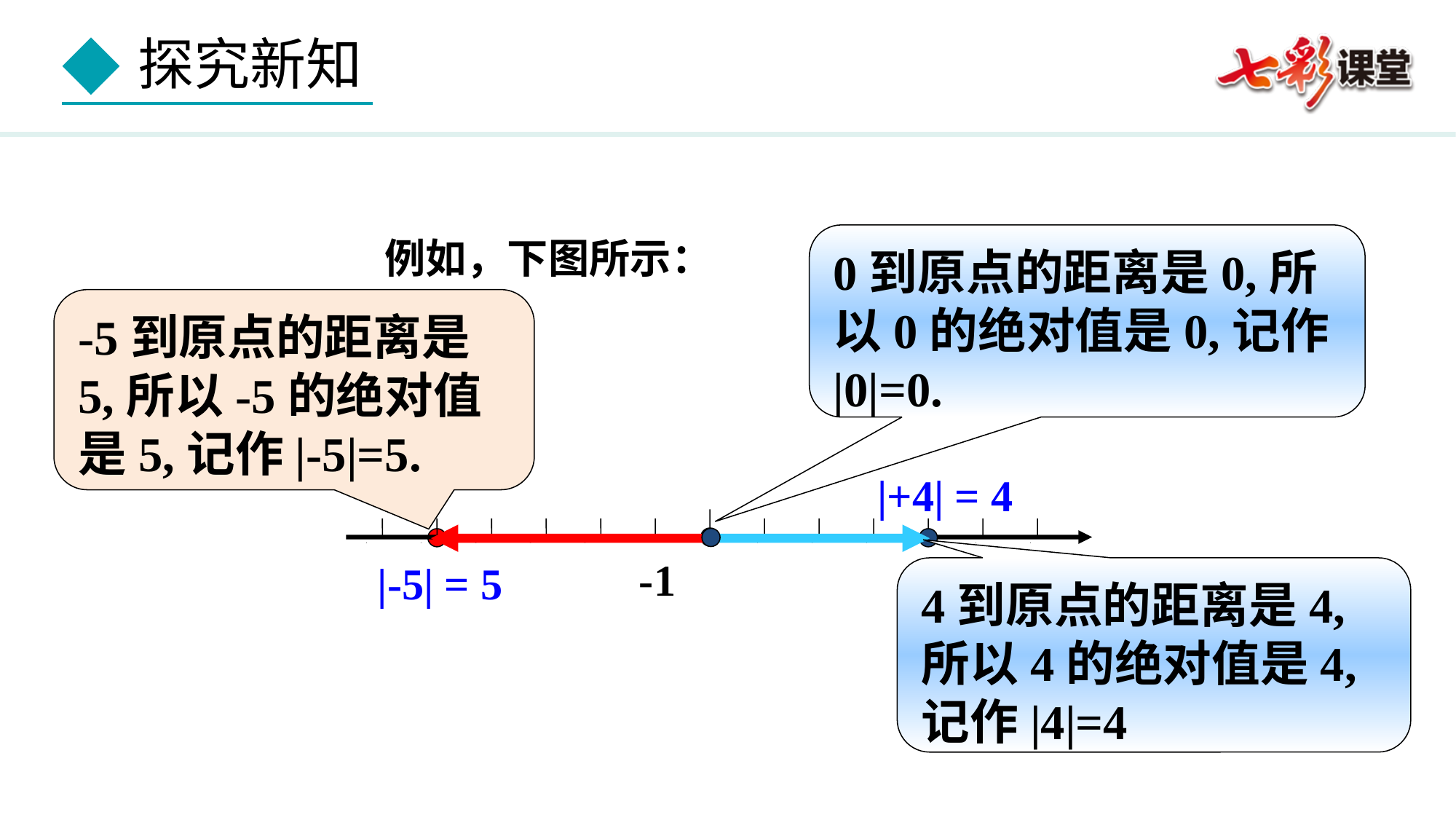

例如，下图所示：
0到原点的距离是0,所以0的绝对值是0,记作|0|=0.
-5到原点的距离是5,所以-5的绝对值是5,记作|-5|=5.
|+4| = 4

0

-6
-5
-4
-3
-2
1
2
3
4
5
6
-1

|-5| = 5
4到原点的距离是4,所以4的绝对值是4,记作|4|=4